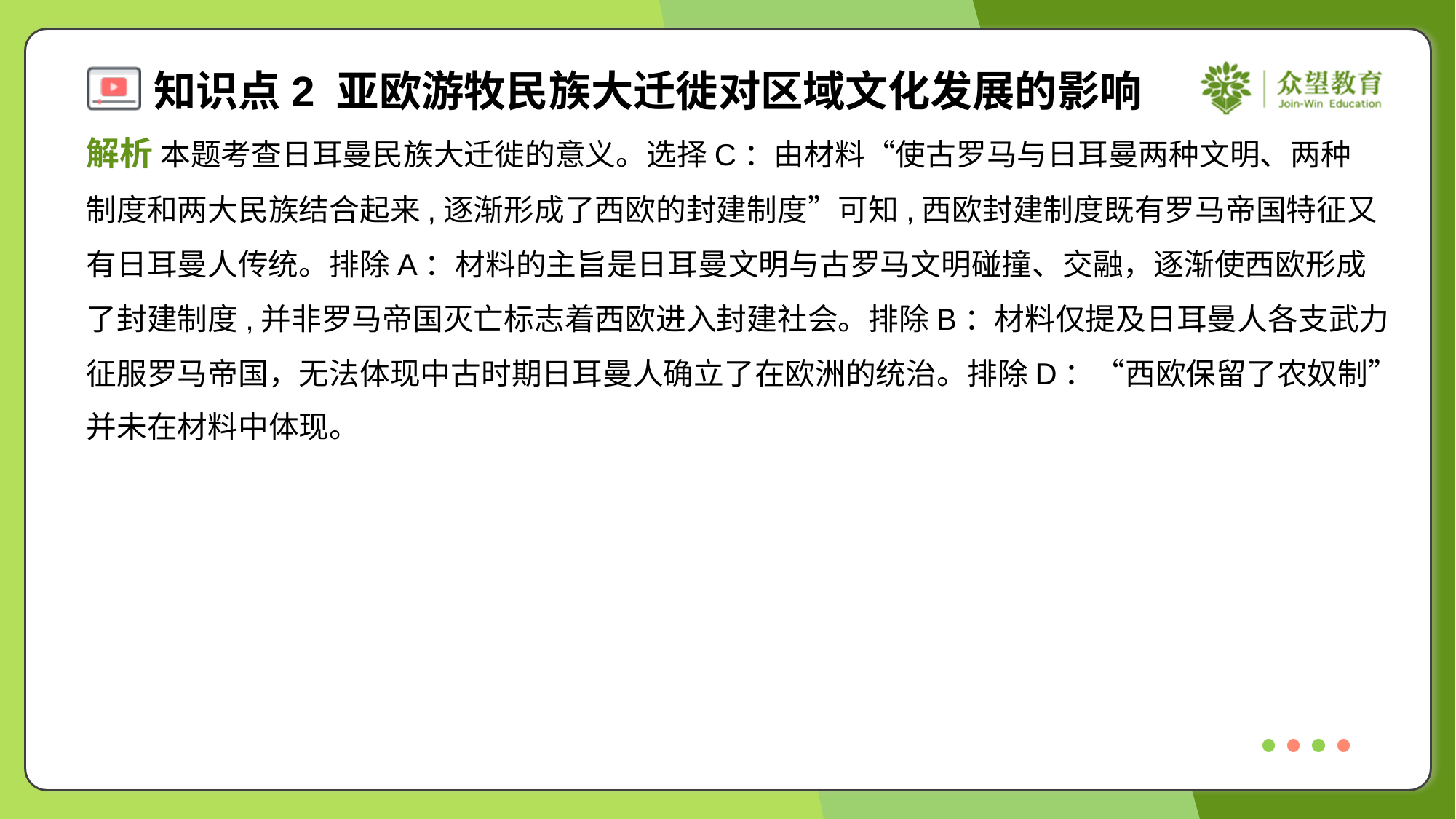

解析 本题考查日耳曼民族大迁徙的意义。选择C：由材料“使古罗马与日耳曼两种文明、两种
制度和两大民族结合起来,逐渐形成了西欧的封建制度”可知,西欧封建制度既有罗马帝国特征又
有日耳曼人传统。排除A：材料的主旨是日耳曼文明与古罗马文明碰撞、交融，逐渐使西欧形成
了封建制度,并非罗马帝国灭亡标志着西欧进入封建社会。排除B：材料仅提及日耳曼人各支武力
征服罗马帝国，无法体现中古时期日耳曼人确立了在欧洲的统治。排除D：“西欧保留了农奴制”
并未在材料中体现。